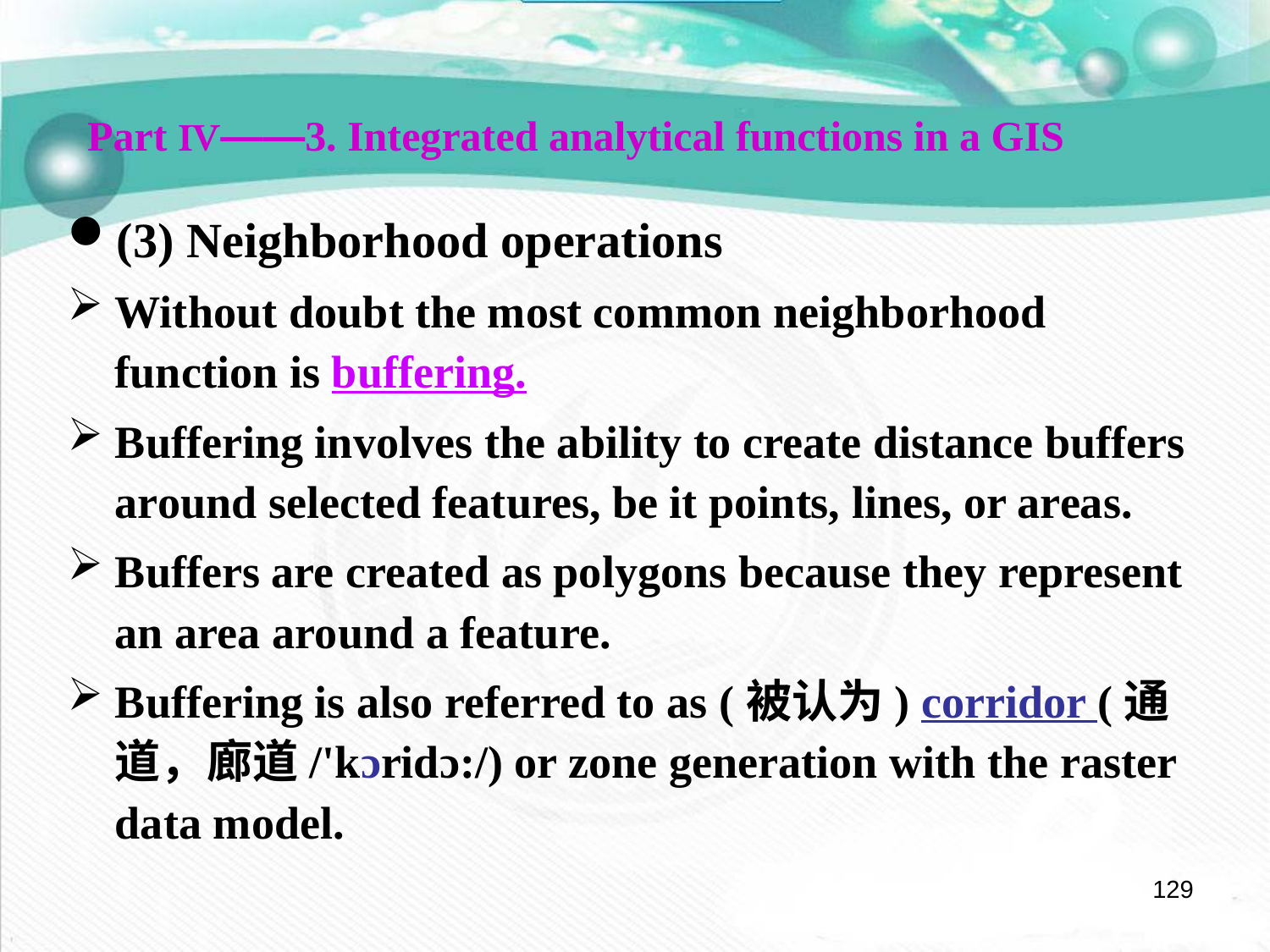

Part Ⅳ——3. Integrated analytical functions in a GIS
(3) Neighborhood operations
Without doubt the most common neighborhood function is buffering.
Buffering involves the ability to create distance buffers around selected features, be it points, lines, or areas.
Buffers are created as polygons because they represent an area around a feature.
Buffering is also referred to as (被认为) corridor (通道，廊道/'kɔridɔ:/) or zone generation with the raster data model.
129